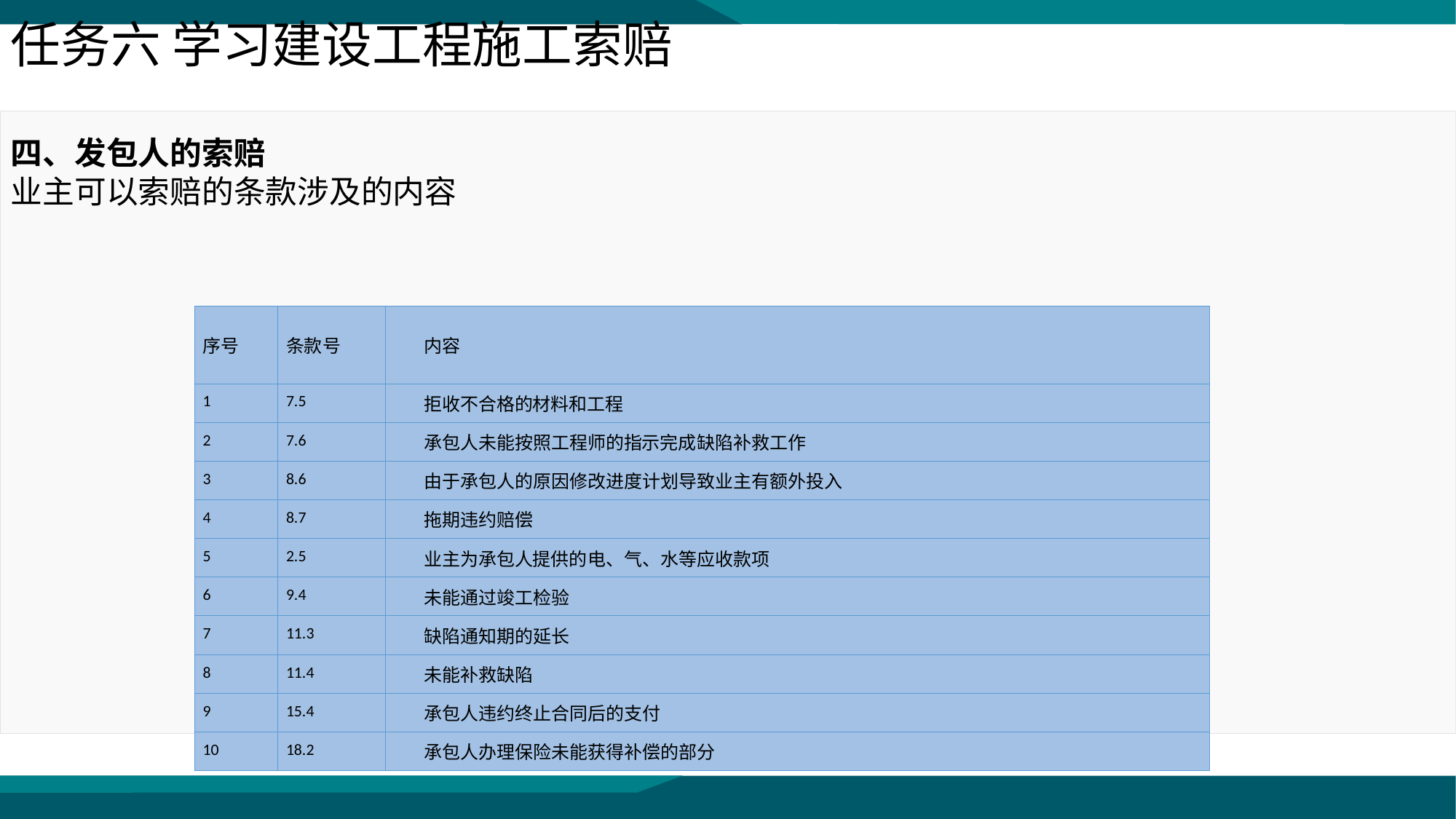

任务六 学习建设工程施工索赔
四、发包人的索赔
业主可以索赔的条款涉及的内容

| 序号 | 条款号 | 内容 |
| --- | --- | --- |
| 1 | 7.5 | 拒收不合格的材料和工程 |
| 2 | 7.6 | 承包人未能按照工程师的指示完成缺陷补救工作 |
| 3 | 8.6 | 由于承包人的原因修改进度计划导致业主有额外投入 |
| 4 | 8.7 | 拖期违约赔偿 |
| 5 | 2.5 | 业主为承包人提供的电、气、水等应收款项 |
| 6 | 9.4 | 未能通过竣工检验 |
| 7 | 11.3 | 缺陷通知期的延长 |
| 8 | 11.4 | 未能补救缺陷 |
| 9 | 15.4 | 承包人违约终止合同后的支付 |
| 10 | 18.2 | 承包人办理保险未能获得补偿的部分 |